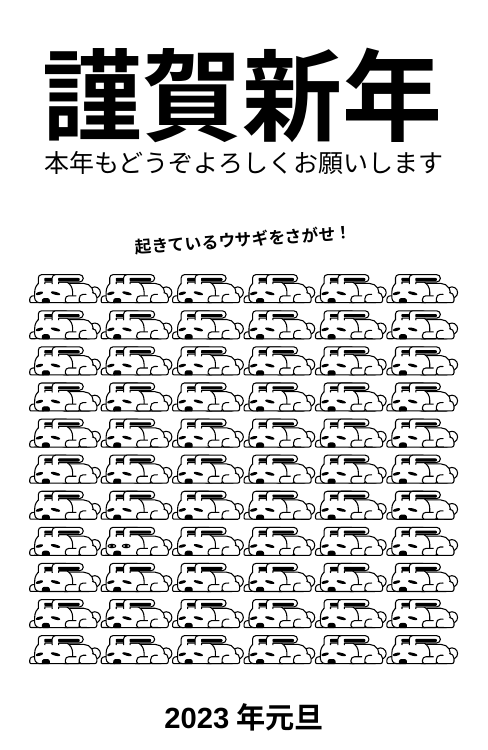

謹賀新年
本年もどうぞよろしくお願いします
起きているウサギをさがせ！

2023年元旦